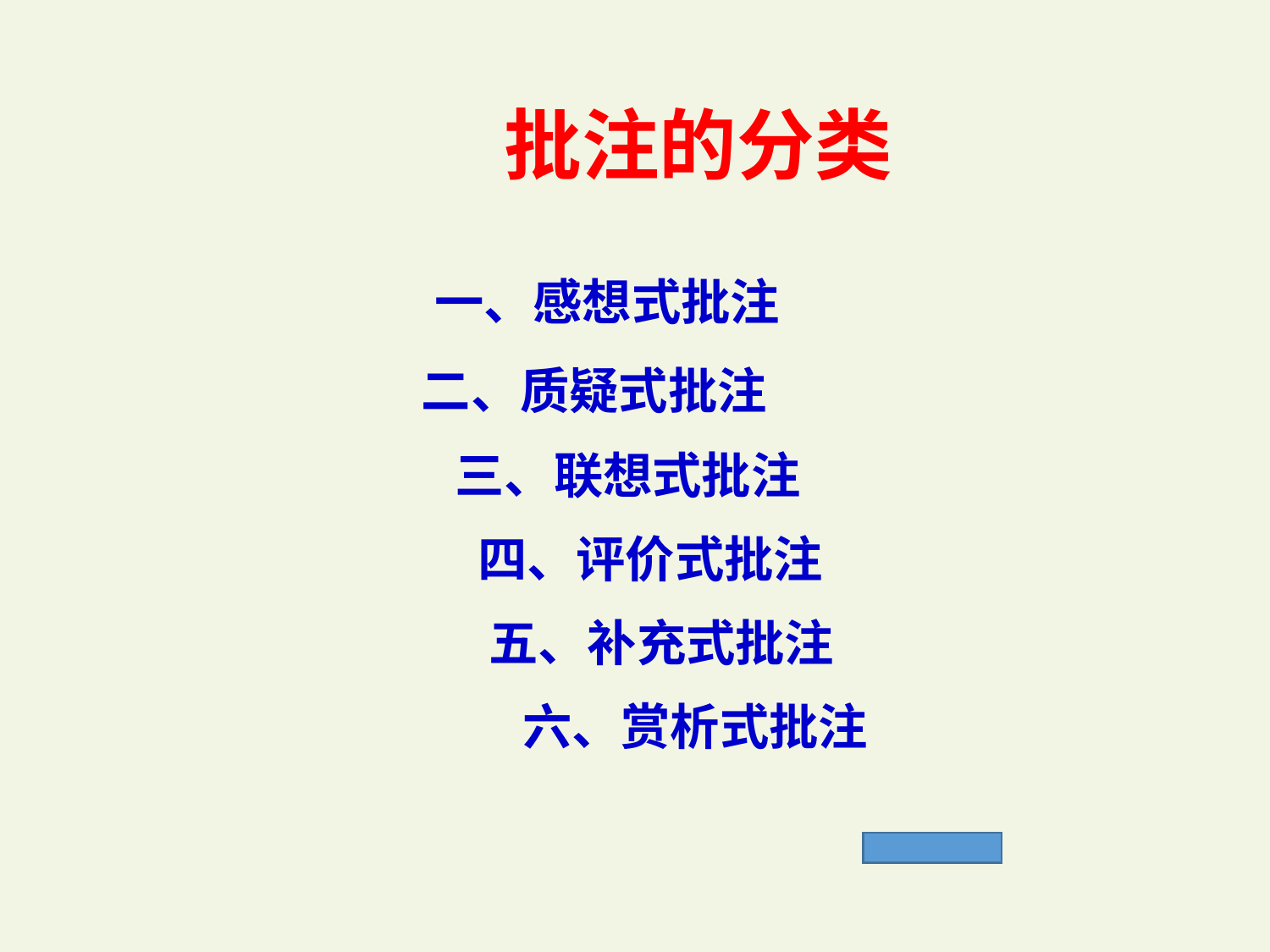

批注的分类
   一、感想式批注
     二、质疑式批注
         三、联想式批注
             四、评价式批注
                 五、补充式批注
                     六、赏析式批注